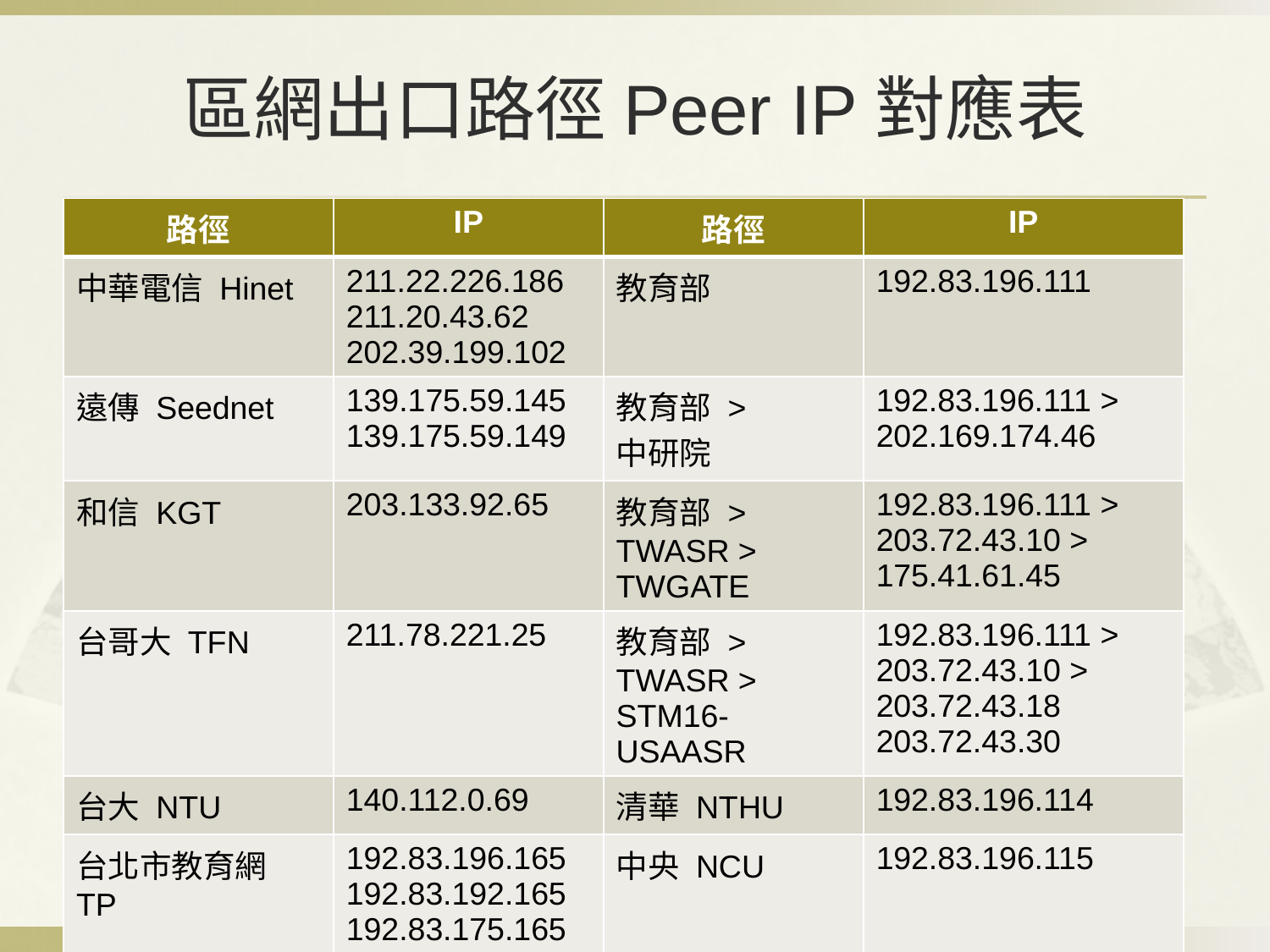

# 區網出口路徑Peer IP對應表
| 路徑 | IP | 路徑 | IP |
| --- | --- | --- | --- |
| 中華電信 Hinet | 211.22.226.186 211.20.43.62 202.39.199.102 | 教育部 | 192.83.196.111 |
| 遠傳 Seednet | 139.175.59.145 139.175.59.149 | 教育部 > 中研院 | 192.83.196.111 > 202.169.174.46 |
| 和信 KGT | 203.133.92.65 | 教育部 > TWASR > TWGATE | 192.83.196.111 > 203.72.43.10 > 175.41.61.45 |
| 台哥大 TFN | 211.78.221.25 | 教育部 > TWASR > STM16-USAASR | 192.83.196.111 > 203.72.43.10 > 203.72.43.18 203.72.43.30 |
| 台大 NTU | 140.112.0.69 | 清華 NTHU | 192.83.196.114 |
| 台北市教育網 TP | 192.83.196.165 192.83.192.165 192.83.175.165 192.83.196.69 | 中央 NCU | 192.83.196.115 |
| …. |  |  |  |
32